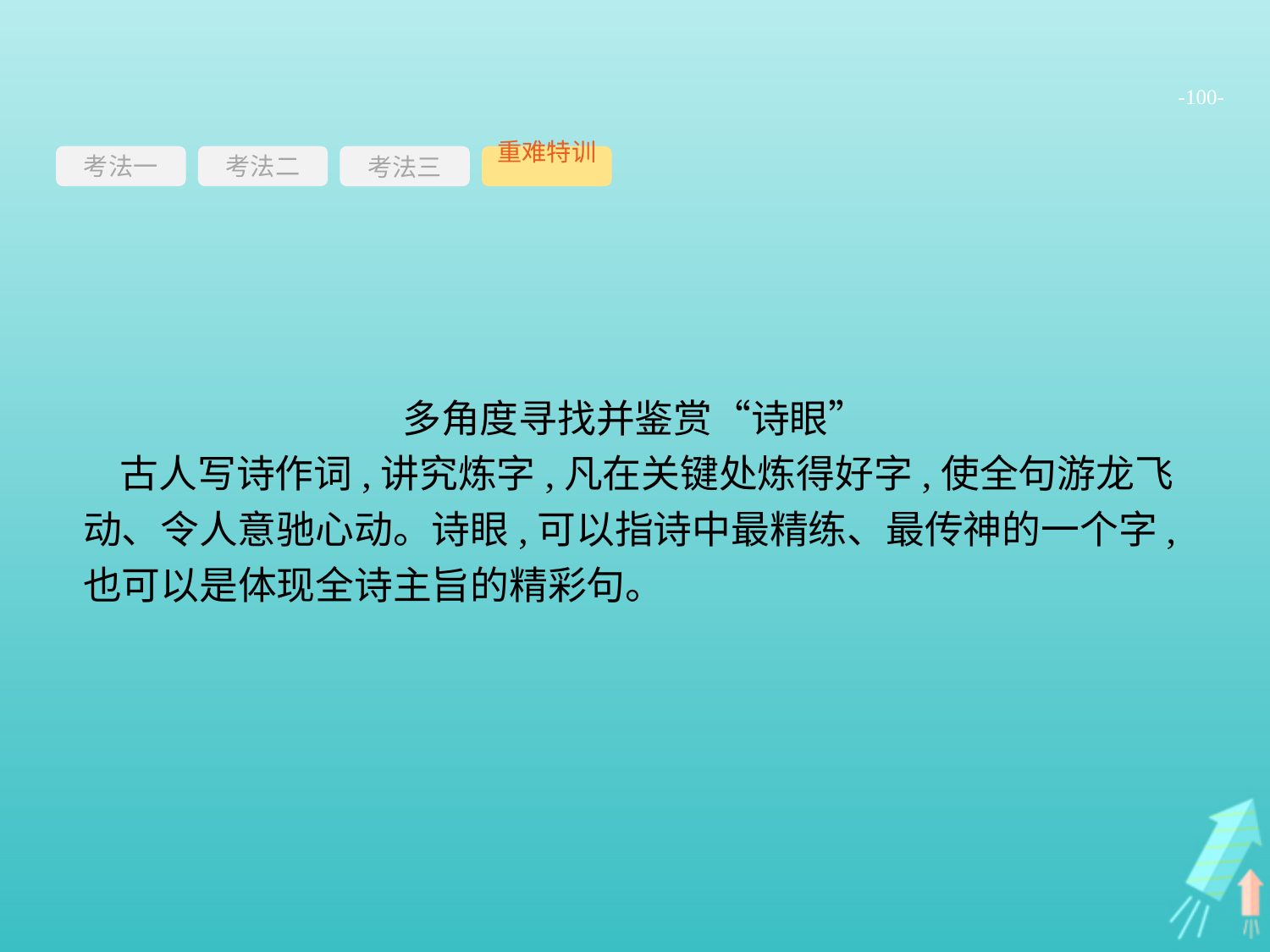

-100-
考法一
考法三
重难特训
考法二
多角度寻找并鉴赏“诗眼”
古人写诗作词,讲究炼字,凡在关键处炼得好字,使全句游龙飞动、令人意驰心动。诗眼,可以指诗中最精练、最传神的一个字,也可以是体现全诗主旨的精彩句。